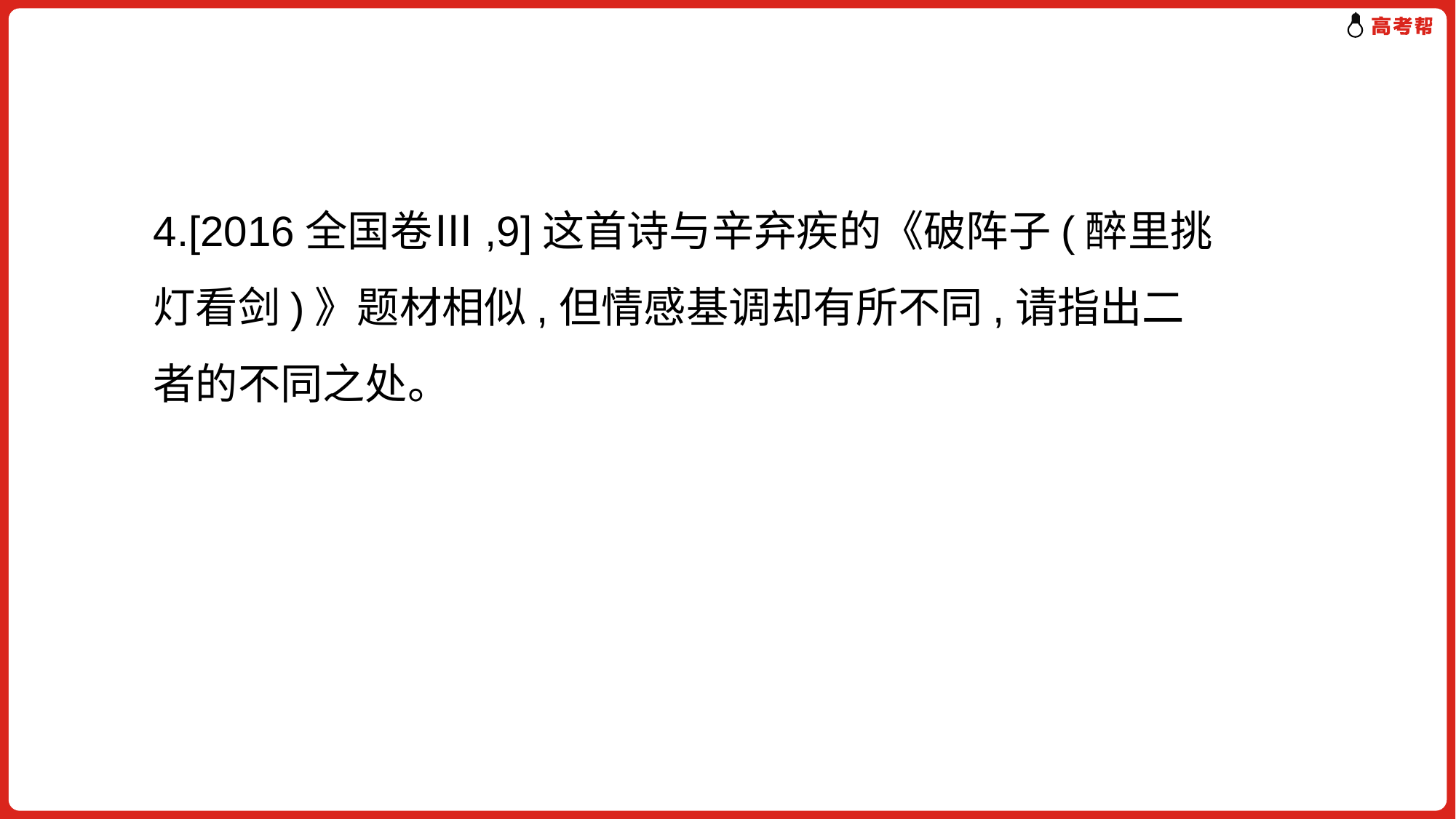

4.[2016全国卷Ⅲ,9]这首诗与辛弃疾的《破阵子(醉里挑灯看剑)》题材相似,但情感基调却有所不同,请指出二者的不同之处。